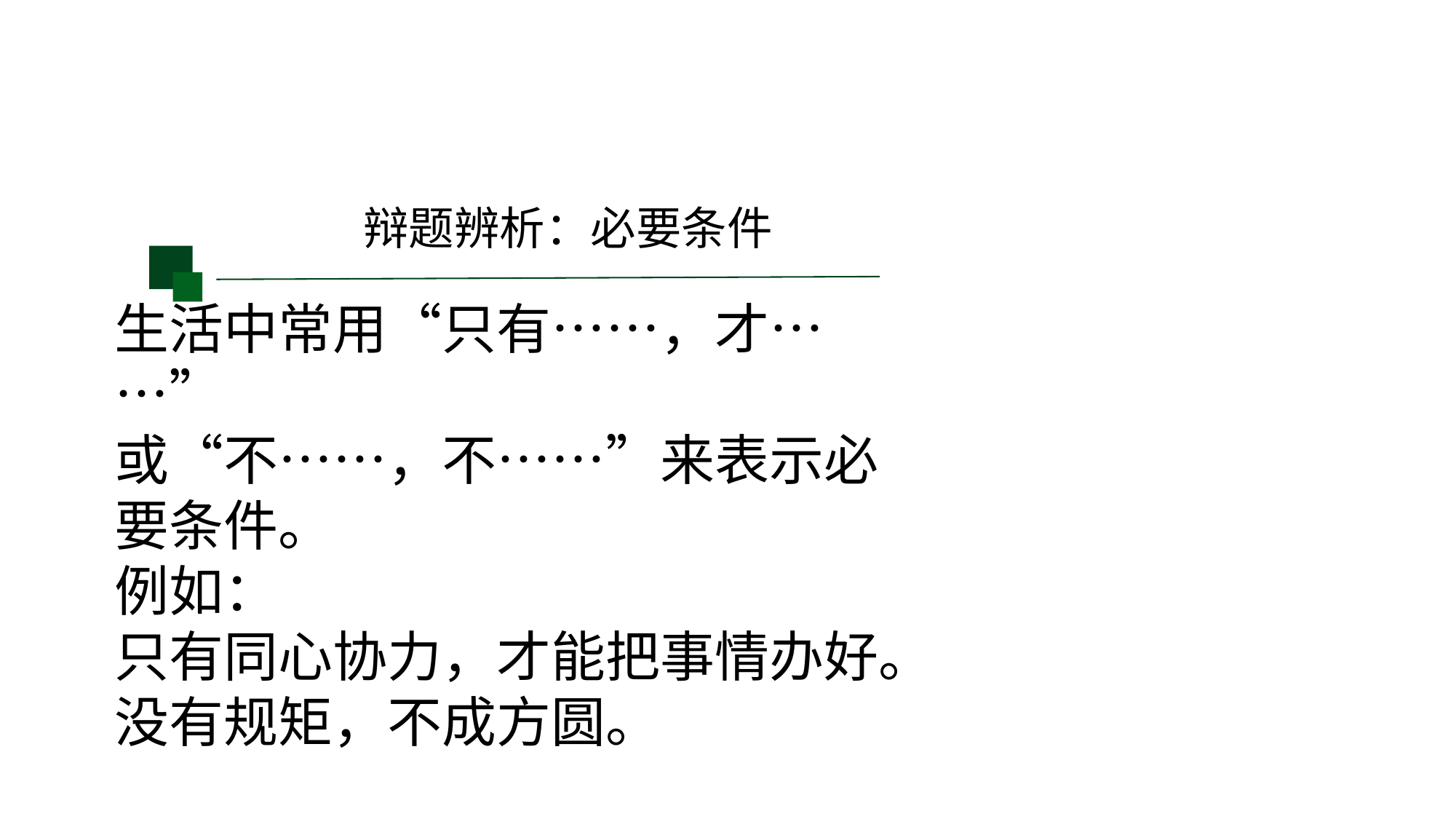

辩题辨析：必要条件

生活中常用“只有……，才……”
或“不……，不……”来表示必要条件。
例如：
只有同心协力，才能把事情办好。
没有规矩，不成方圆。